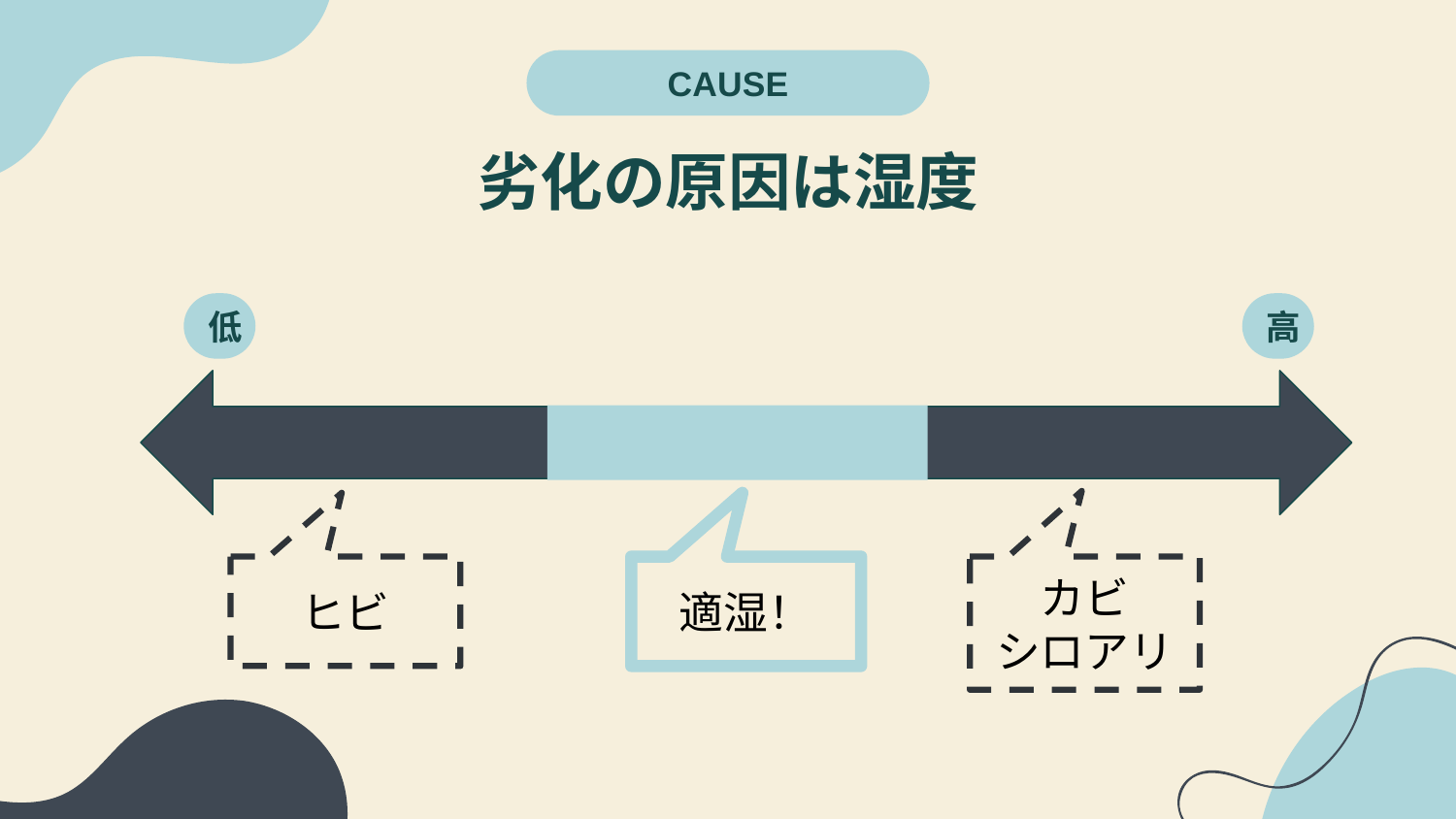

CAUSE
# 劣化の原因は湿度
低
高

ヒビ
適湿！
カビ
シロアリ